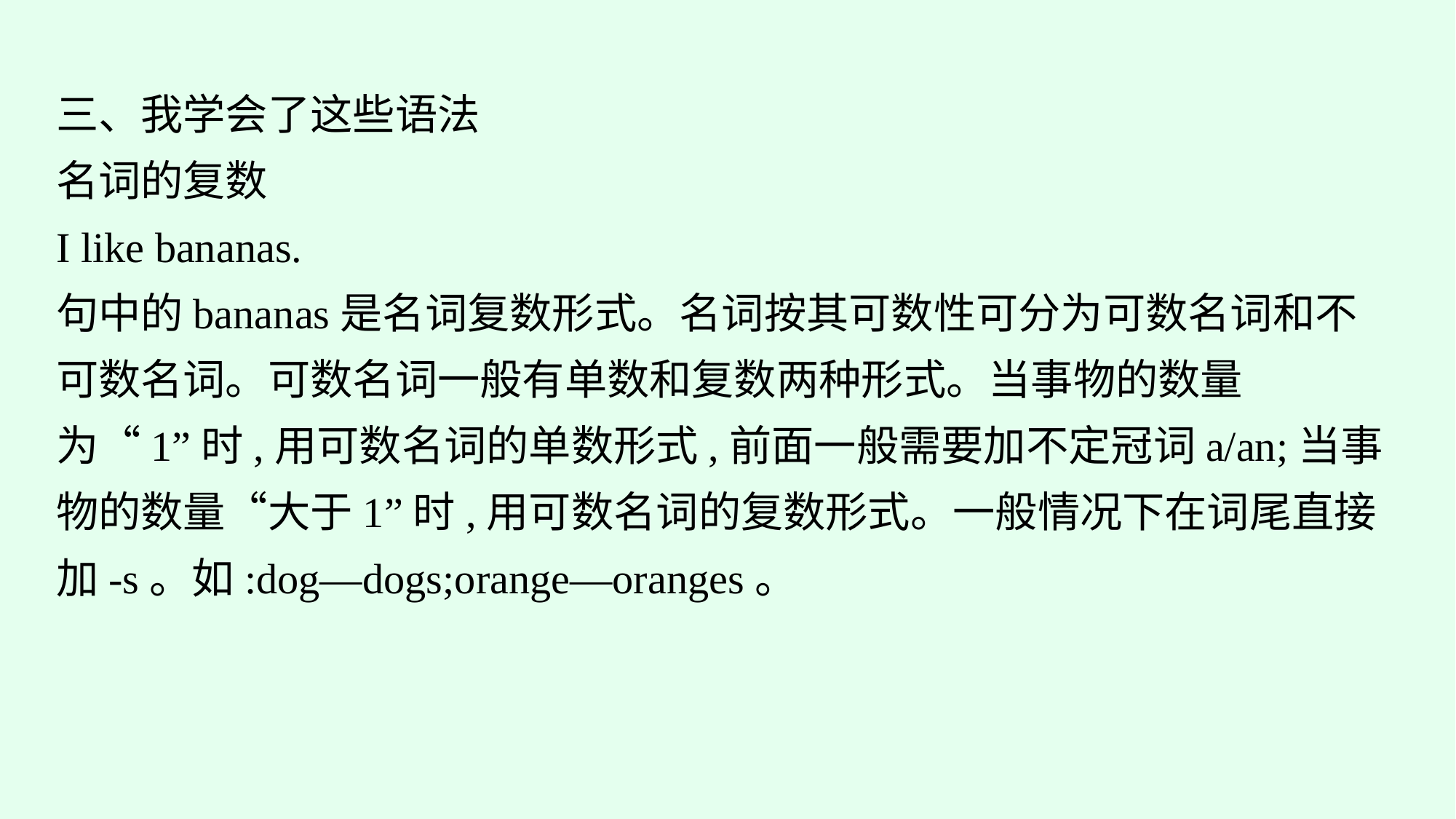

三、我学会了这些语法
名词的复数
I like bananas.
句中的bananas是名词复数形式。名词按其可数性可分为可数名词和不可数名词。可数名词一般有单数和复数两种形式。当事物的数量为“1”时,用可数名词的单数形式,前面一般需要加不定冠词a/an;当事物的数量“大于1”时,用可数名词的复数形式。一般情况下在词尾直接加-s。如:dog—dogs;orange—oranges。